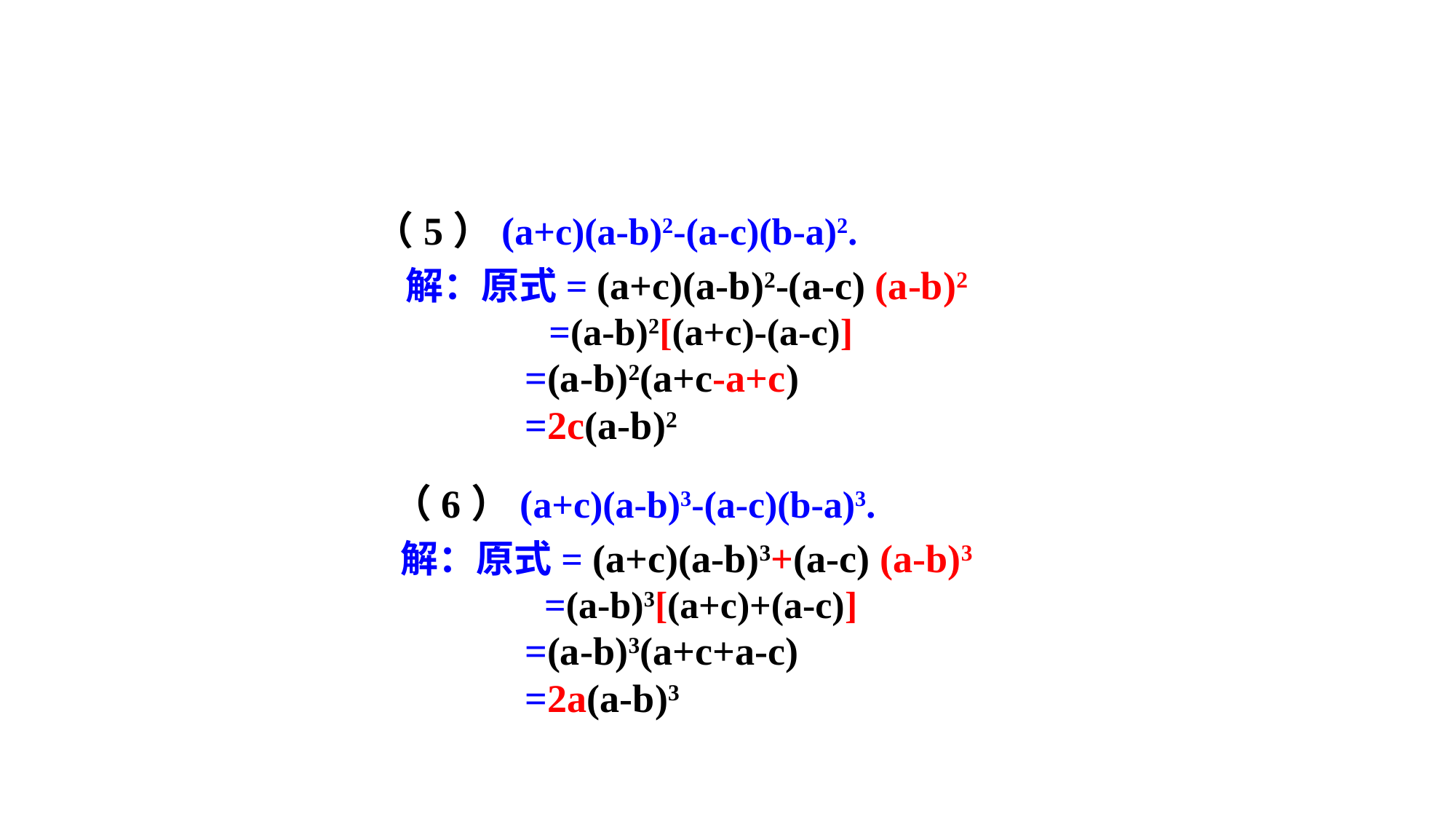

（5）(a+c)(a-b)2-(a-c)(b-a)2.
解：原式= (a+c)(a-b)2-(a-c) (a-b)2
   =(a-b)2[(a+c)-(a-c)]
                   =(a-b)2(a+c-a+c)
                   =2c(a-b)2

（6）(a+c)(a-b)3-(a-c)(b-a)3.
解：原式= (a+c)(a-b)3+(a-c) (a-b)3
   =(a-b)3[(a+c)+(a-c)]
                   =(a-b)3(a+c+a-c)
                   =2a(a-b)3